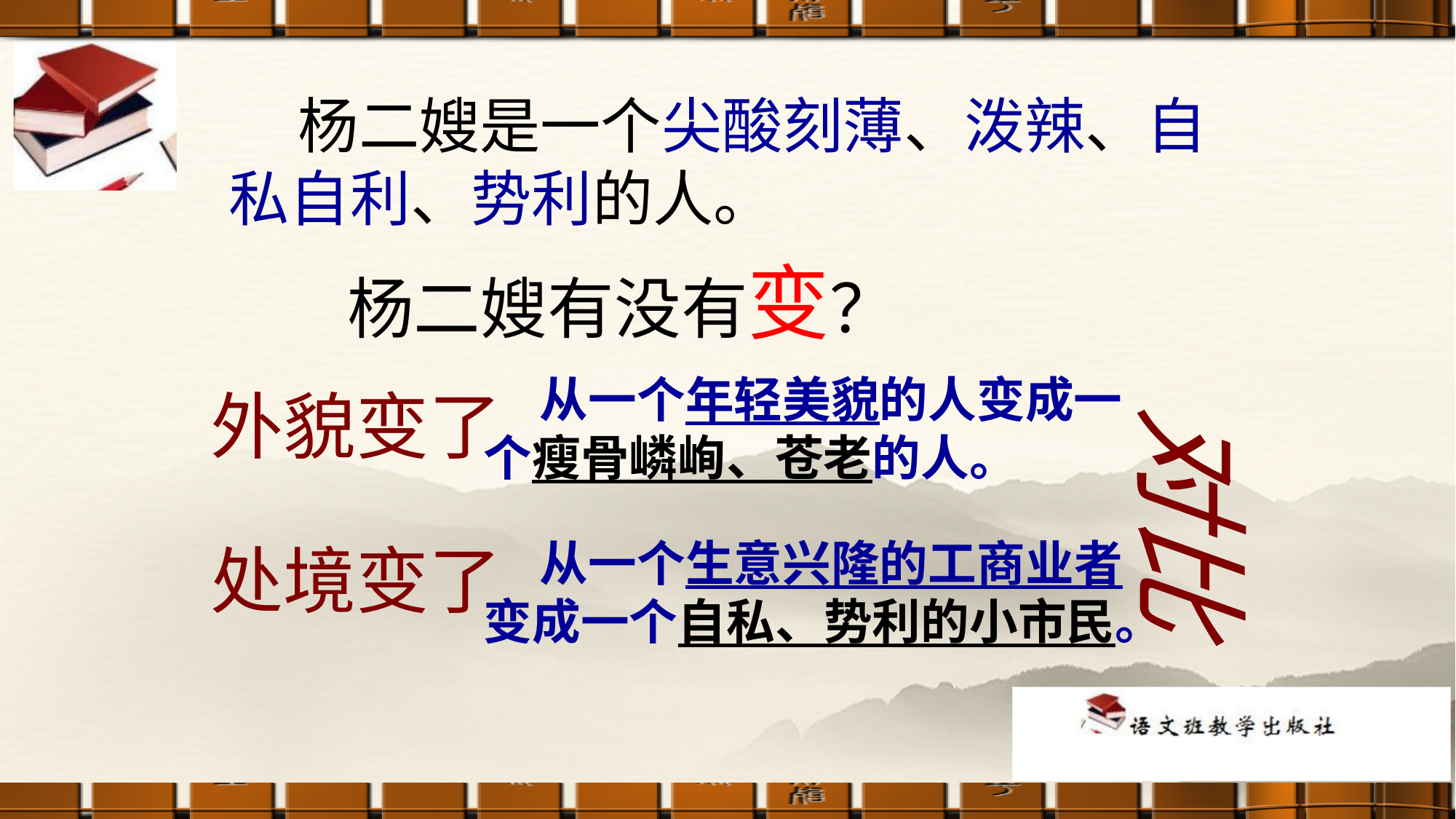

杨二嫂是一个尖酸刻薄、泼辣、自私自利、势利的人。
杨二嫂有没有变？
    从一个年轻美貌的人变成一个瘦骨嶙峋、苍老的人。
外貌变了
对比
    从一个生意兴隆的工商业者变成一个自私、势利的小市民。
处境变了